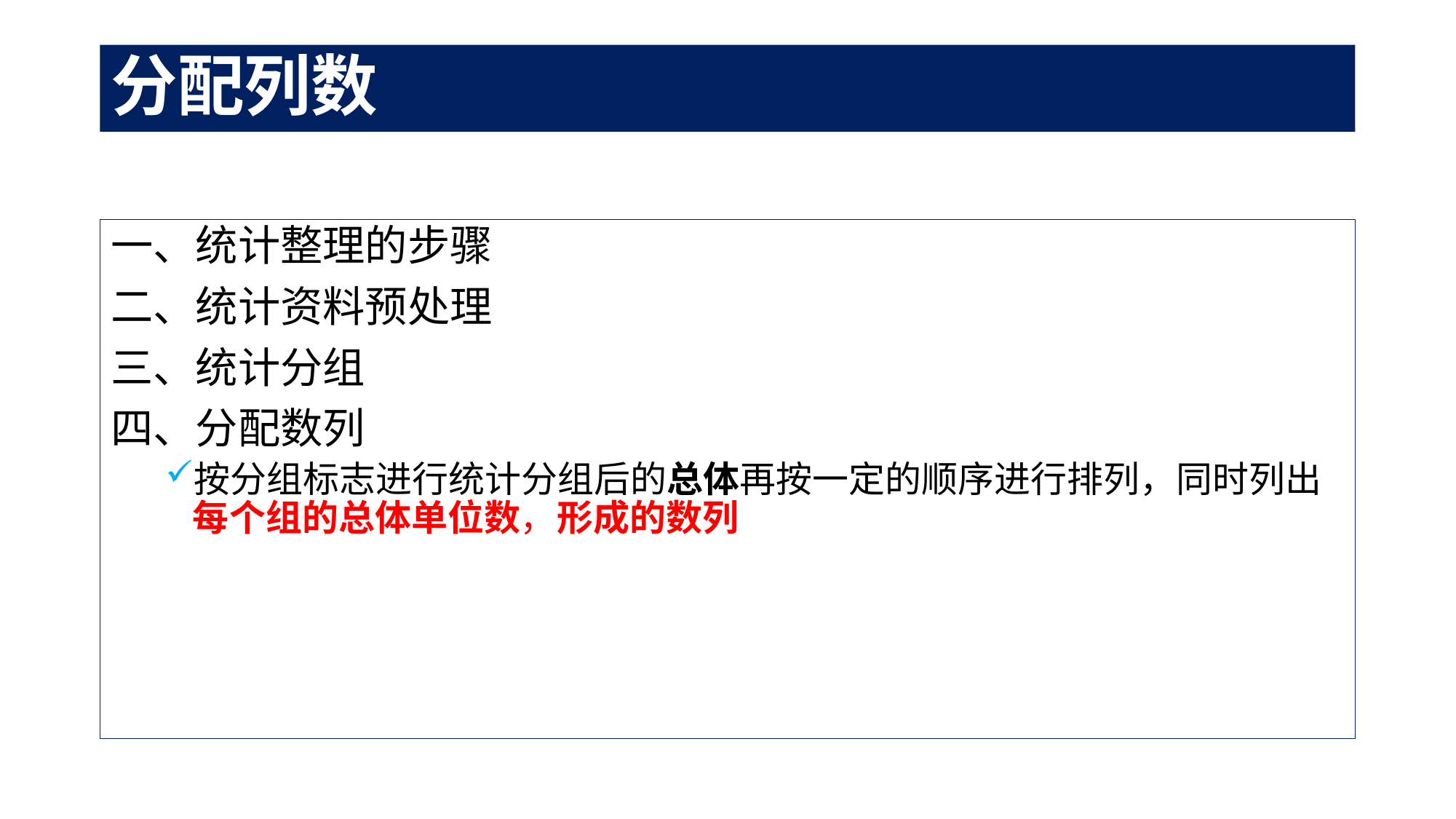

# 分配列数
一、统计整理的步骤
二、统计资料预处理
三、统计分组
四、分配数列
按分组标志进行统计分组后的总体再按一定的顺序进行排列，同时列出每个组的总体单位数，形成的数列